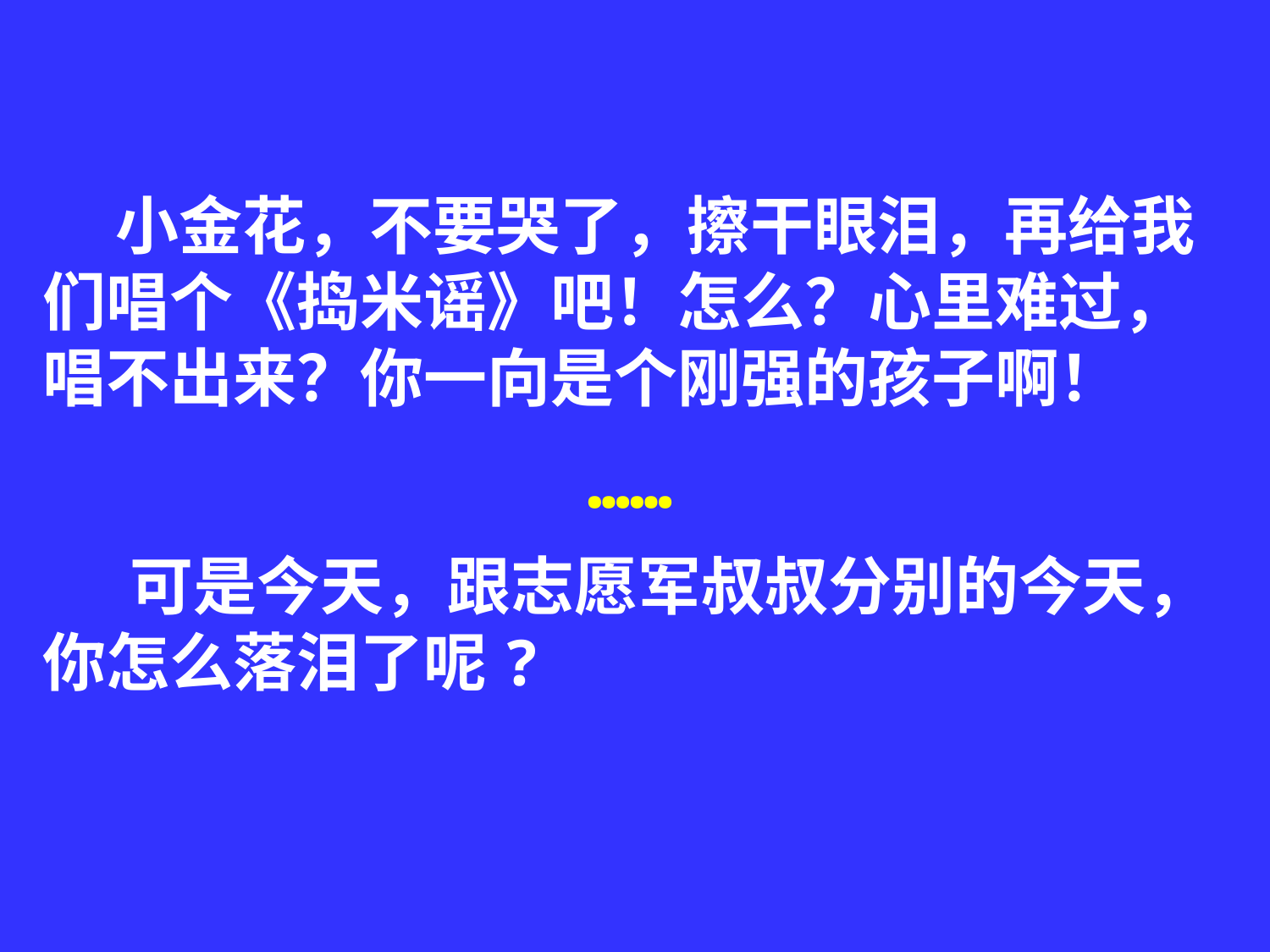

小金花，不要哭了，擦干眼泪，再给我们唱个《捣米谣》吧！怎么？心里难过，唱不出来？你一向是个刚强的孩子啊！

……

     可是今天，跟志愿军叔叔分别的今天，你怎么落泪了呢?